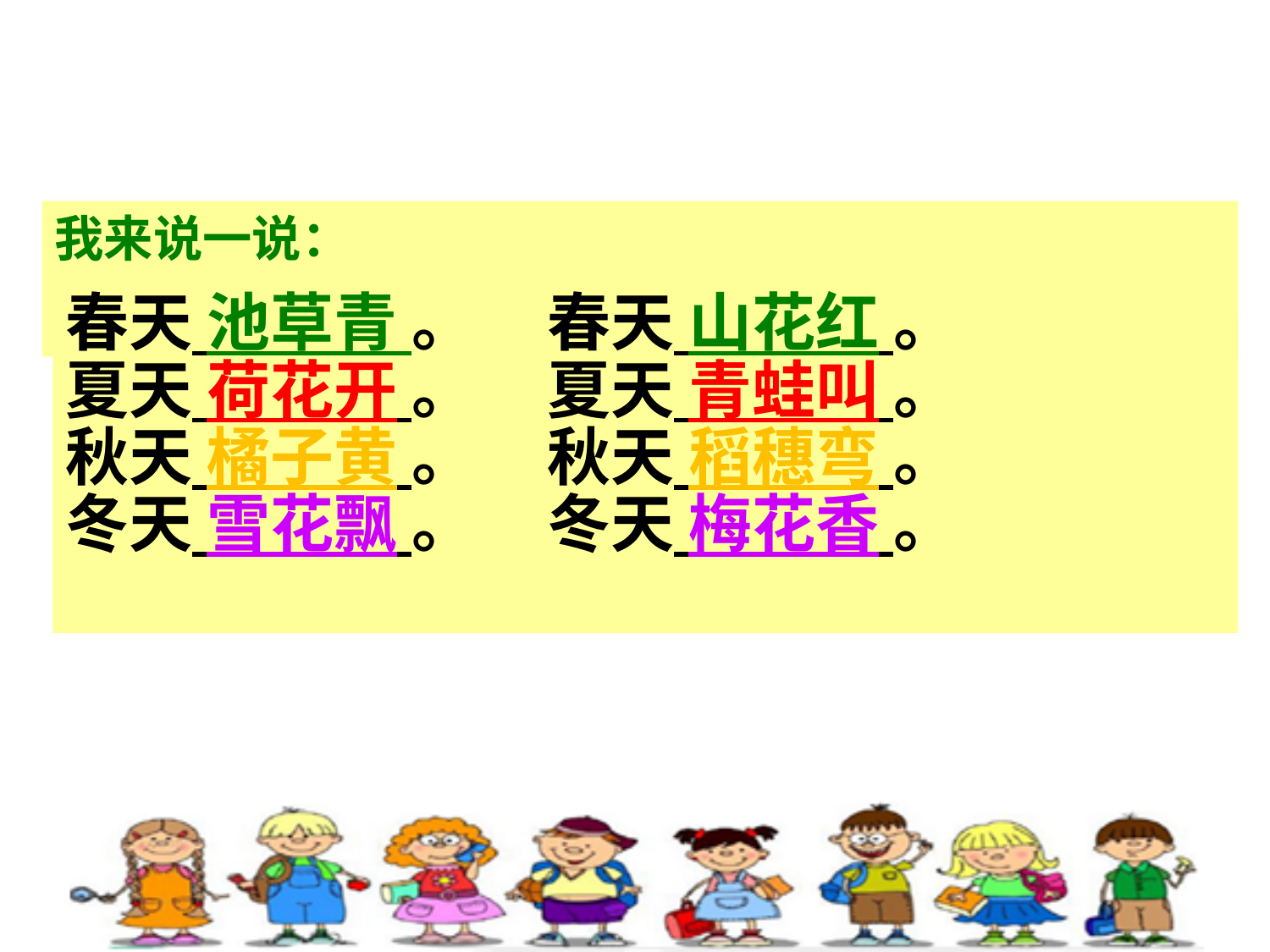

我来说一说：

春天 池草青 。     春天 山花红 。
夏天 荷花开 。     夏天 青蛙叫 。
秋天 橘子黄 。     秋天 稻穗弯 。
冬天 雪花飘 。     冬天 梅花香 。